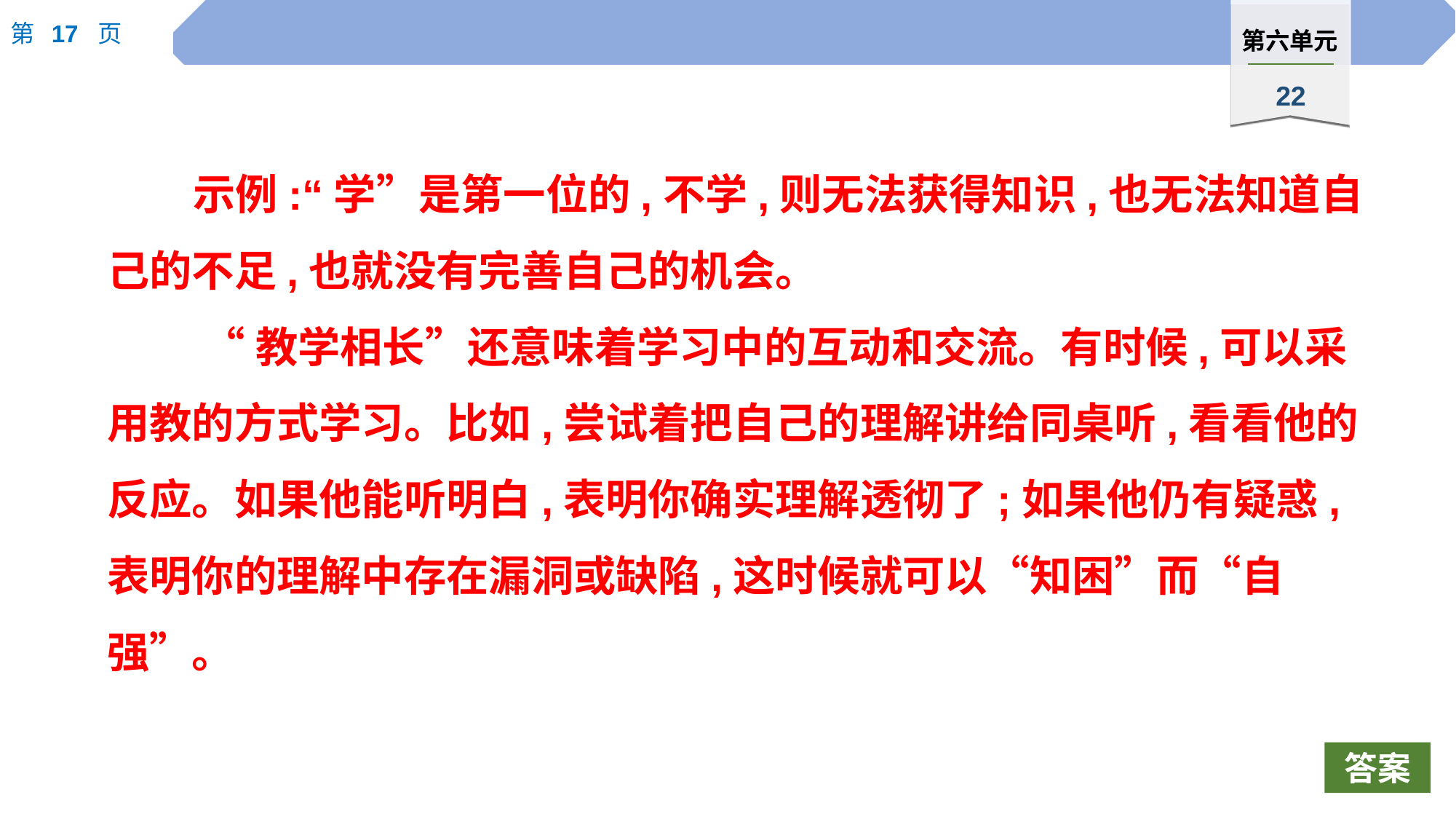

示例:“学”是第一位的,不学,则无法获得知识,也无法知道自己的不足,也就没有完善自己的机会。
 “教学相长”还意味着学习中的互动和交流。有时候,可以采用教的方式学习。比如,尝试着把自己的理解讲给同桌听,看看他的反应。如果他能听明白,表明你确实理解透彻了;如果他仍有疑惑,表明你的理解中存在漏洞或缺陷,这时候就可以“知困”而“自强”。
答案